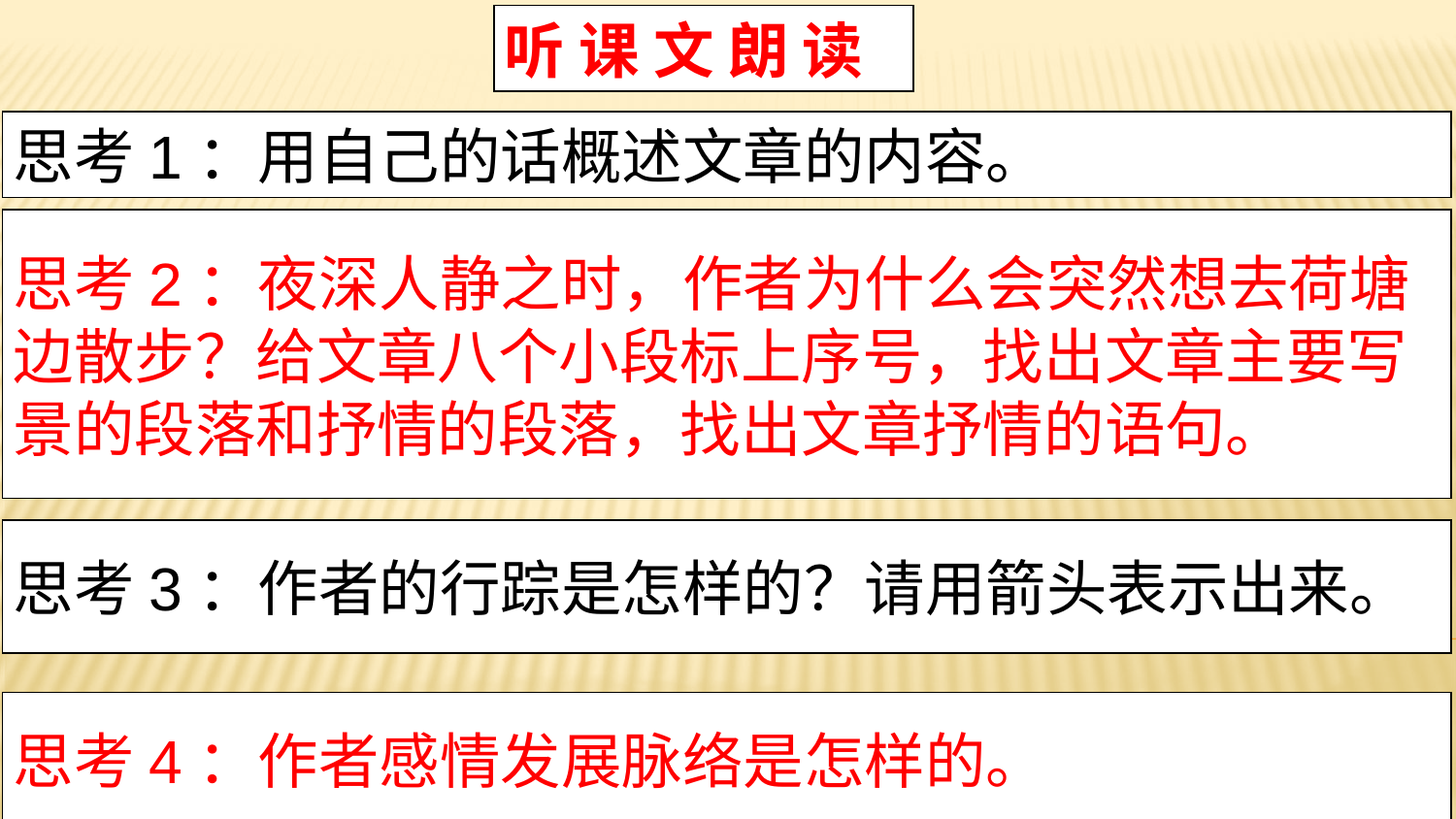

听 课 文 朗 读
思考1：用自己的话概述文章的内容。
思考2：夜深人静之时，作者为什么会突然想去荷塘边散步？给文章八个小段标上序号，找出文章主要写景的段落和抒情的段落，找出文章抒情的语句。
思考3：作者的行踪是怎样的？请用箭头表示出来。
思考4：作者感情发展脉络是怎样的。